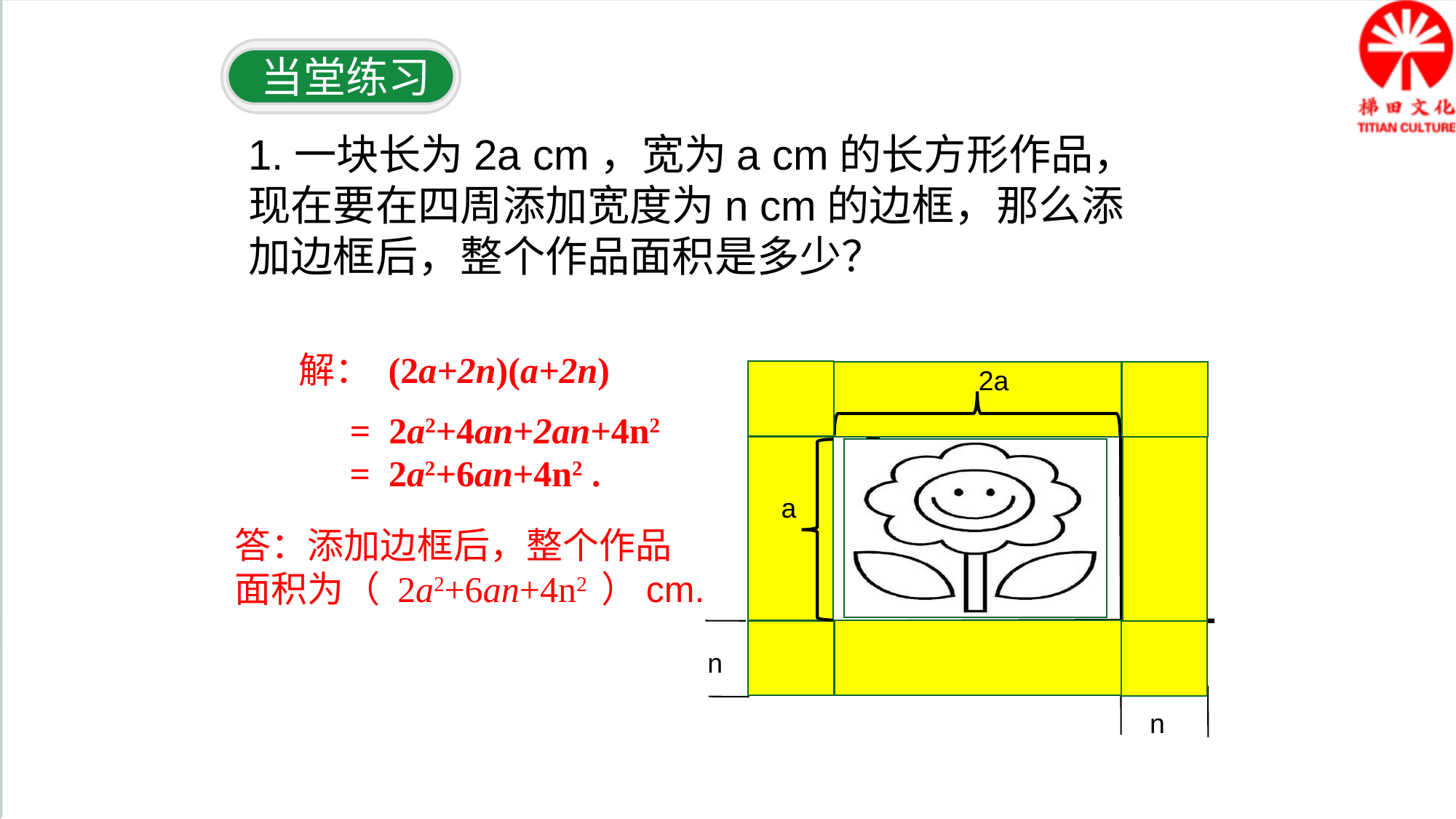

当堂练习
1.一块长为2a cm，宽为a cm的长方形作品，现在要在四周添加宽度为n cm的边框，那么添加边框后，整个作品面积是多少？

解： (2a+2n)(a+2n)
2a

=  2a2+4an+2an+4n2

=  2a2+6an+4n2 .
a
答：添加边框后，整个作品面积为（ 2a2+6an+4n2 ）cm.

n
n